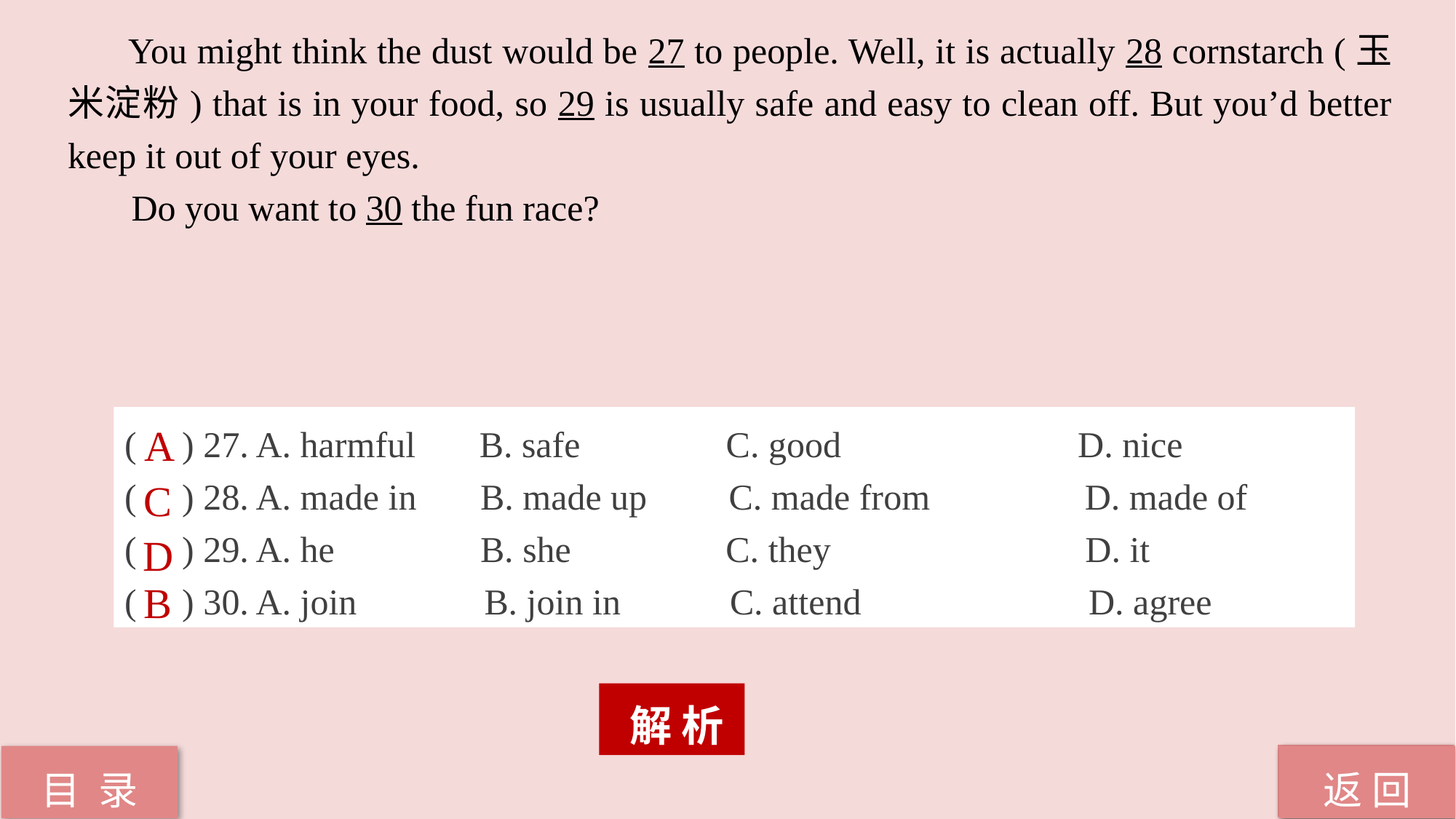

You might think the dust would be 27 to people. Well, it is actually 28 cornstarch (玉米淀粉) that is in your food, so 29 is usually safe and easy to clean off. But you’d better keep it out of your eyes.
       Do you want to 30 the fun race?

(     ) 27. A. harmful       B. safe                C. good                          D. nice
(     ) 28. A. made in       B. made up         C. made from                 D. made of
(     ) 29. A. he                B. she                 C. they                            D. it
(     ) 30. A. join              B. join in            C. attend                         D. agree
A
C
D
B
 解 析
返 回